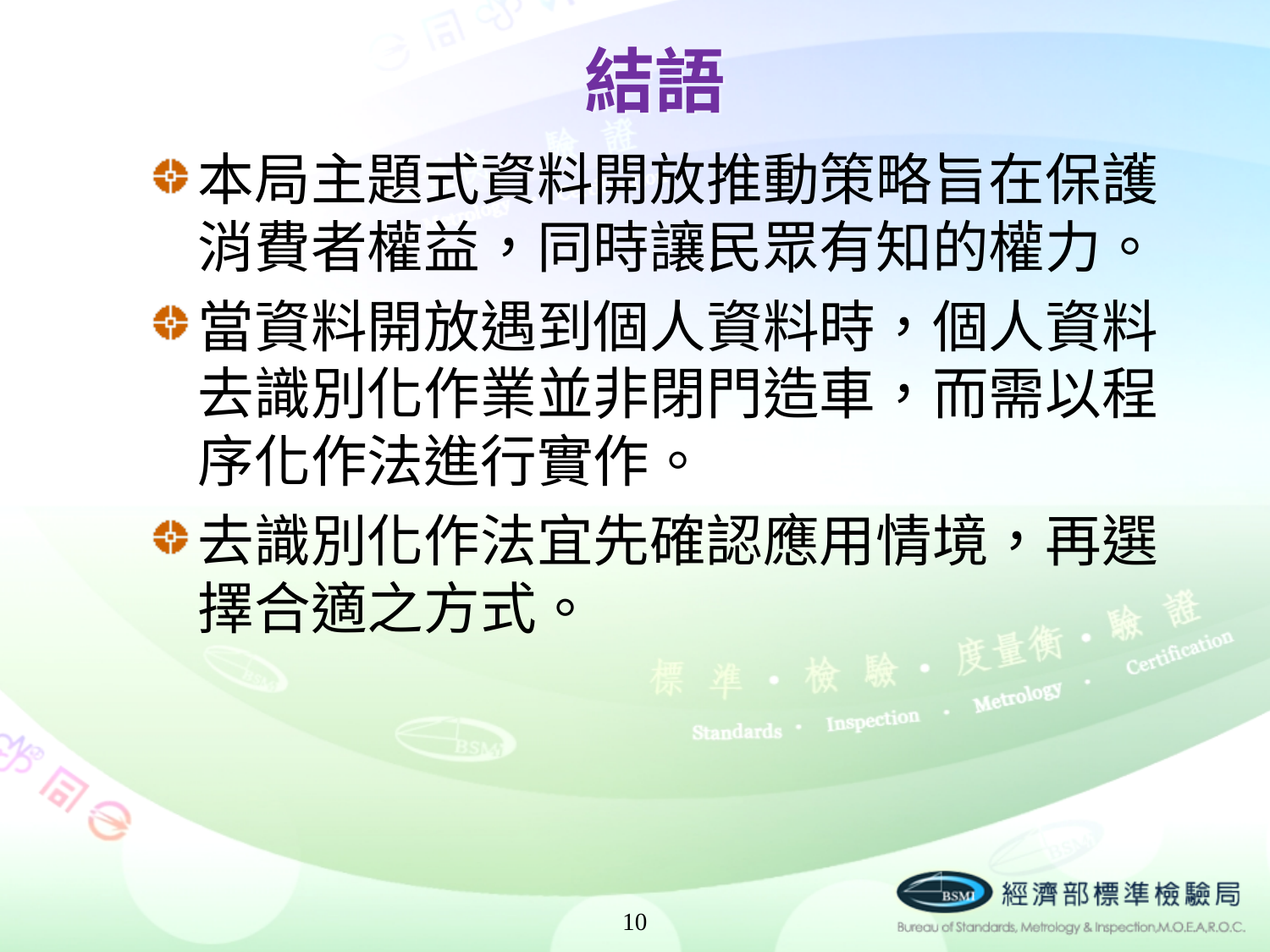

# 結語
本局主題式資料開放推動策略旨在保護消費者權益，同時讓民眾有知的權力。
當資料開放遇到個人資料時，個人資料去識別化作業並非閉門造車，而需以程序化作法進行實作。
去識別化作法宜先確認應用情境，再選擇合適之方式。

11